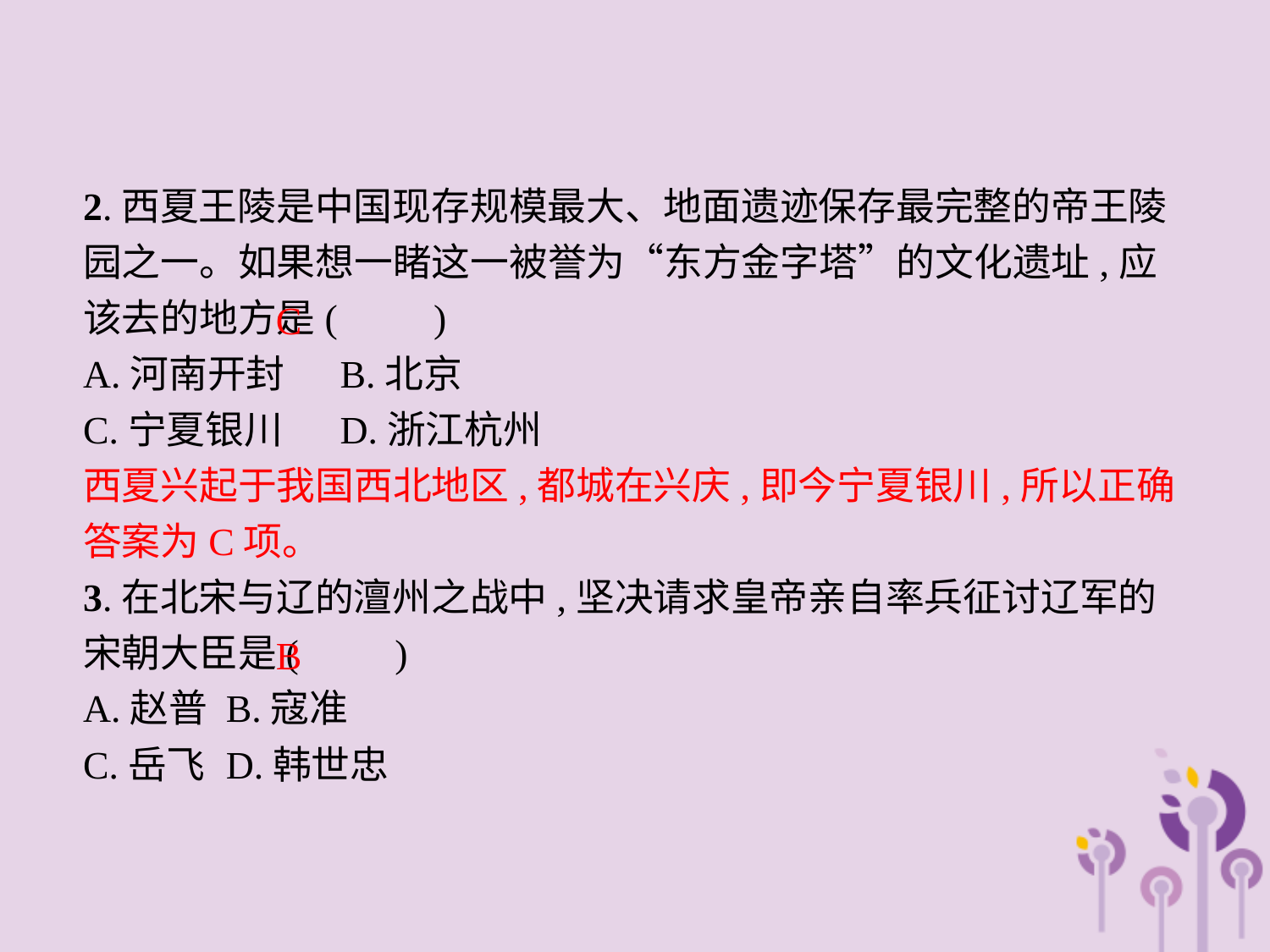

2.西夏王陵是中国现存规模最大、地面遗迹保存最完整的帝王陵园之一。如果想一睹这一被誉为“东方金字塔”的文化遗址,应该去的地方是(　　)
A.河南开封	B.北京
C.宁夏银川	D.浙江杭州
西夏兴起于我国西北地区,都城在兴庆,即今宁夏银川,所以正确答案为C项。
3.在北宋与辽的澶州之战中,坚决请求皇帝亲自率兵征讨辽军的宋朝大臣是(　　)
A.赵普	B.寇准
C.岳飞	D.韩世忠
C
B